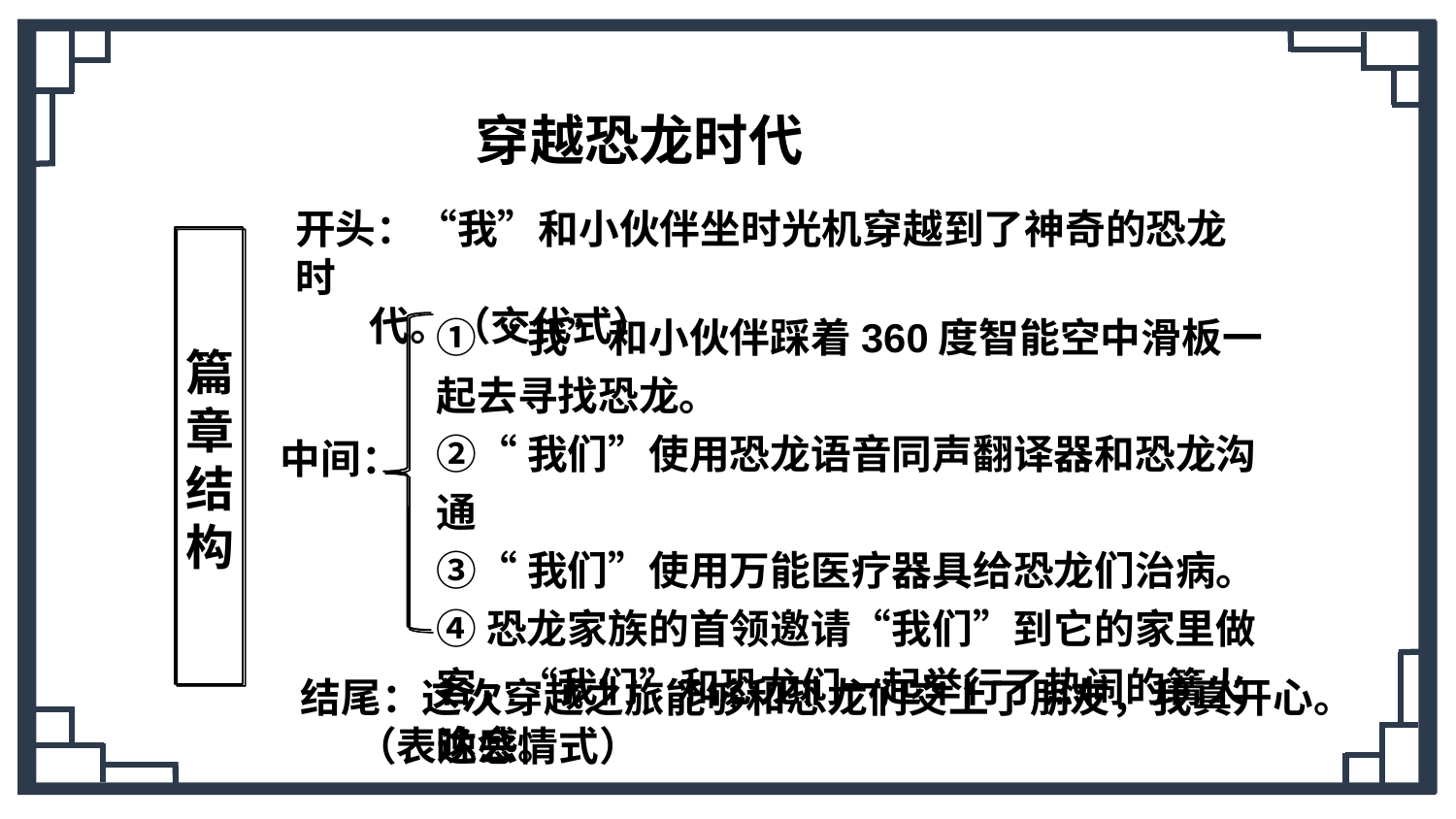

穿越恐龙时代
开头：“我”和小伙伴坐时光机穿越到了神奇的恐龙时
       代。（交代式）

①“我”和小伙伴踩着360度智能空中滑板一起去寻找恐龙。
②“我们”使用恐龙语音同声翻译器和恐龙沟通
③“我们”使用万能医疗器具给恐龙们治病。
④恐龙家族的首领邀请“我们”到它的家里做客，“我们”和恐龙们一起举行了热闹的篝火晚会。

篇章结构

中间：
结尾：这次穿越之旅能够和恐龙们交上了朋友，我真开心。
     （表达感情式）